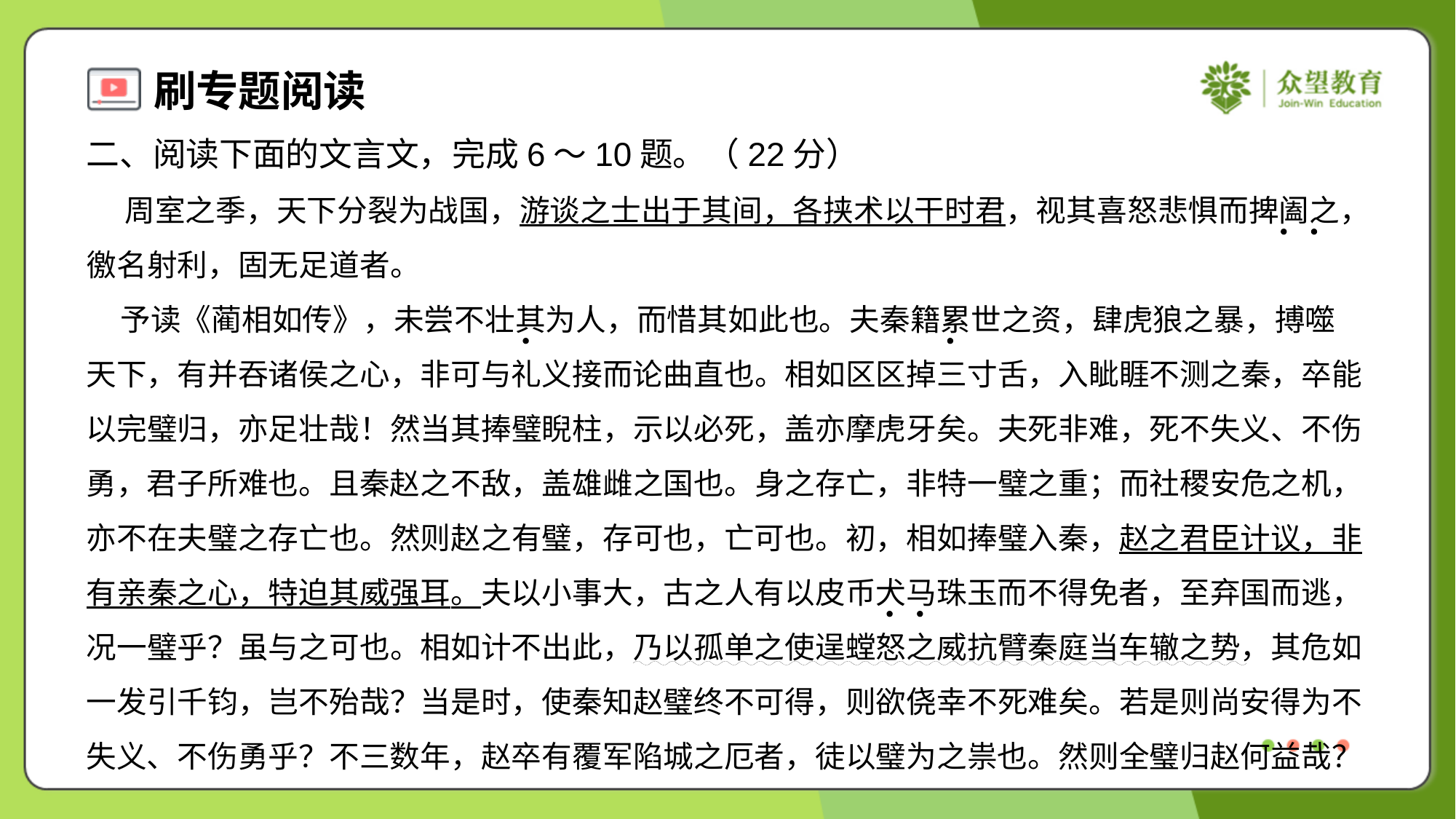

二、阅读下面的文言文，完成6～10题。（22分）
    周室之季，天下分裂为战国，游谈之士出于其间，各挟术以干时君，视其喜怒悲惧而捭阖之，
徼名射利，固无足道者。
    予读《蔺相如传》，未尝不壮其为人，而惜其如此也。夫秦籍累世之资，肆虎狼之暴，搏噬
天下，有并吞诸侯之心，非可与礼义接而论曲直也。相如区区掉三寸舌，入眦睚不测之秦，卒能
以完璧归，亦足壮哉！然当其捧璧睨柱，示以必死，盖亦摩虎牙矣。夫死非难，死不失义、不伤
勇，君子所难也。且秦赵之不敌，盖雄雌之国也。身之存亡，非特一璧之重；而社稷安危之机，
亦不在夫璧之存亡也。然则赵之有璧，存可也，亡可也。初，相如捧璧入秦，赵之君臣计议，非
有亲秦之心，特迫其威强耳。夫以小事大，古之人有以皮币犬马珠玉而不得免者，至弃国而逃，
况一璧乎？虽与之可也。相如计不出此，乃以孤单之使逞螳怒之威抗臂秦庭当车辙之势，其危如
一发引千钧，岂不殆哉？当是时，使秦知赵璧终不可得，则欲侥幸不死难矣。若是则尚安得为不
失义、不伤勇乎？不三数年，赵卒有覆军陷城之厄者，徒以璧为之祟也。然则全璧归赵何益哉？